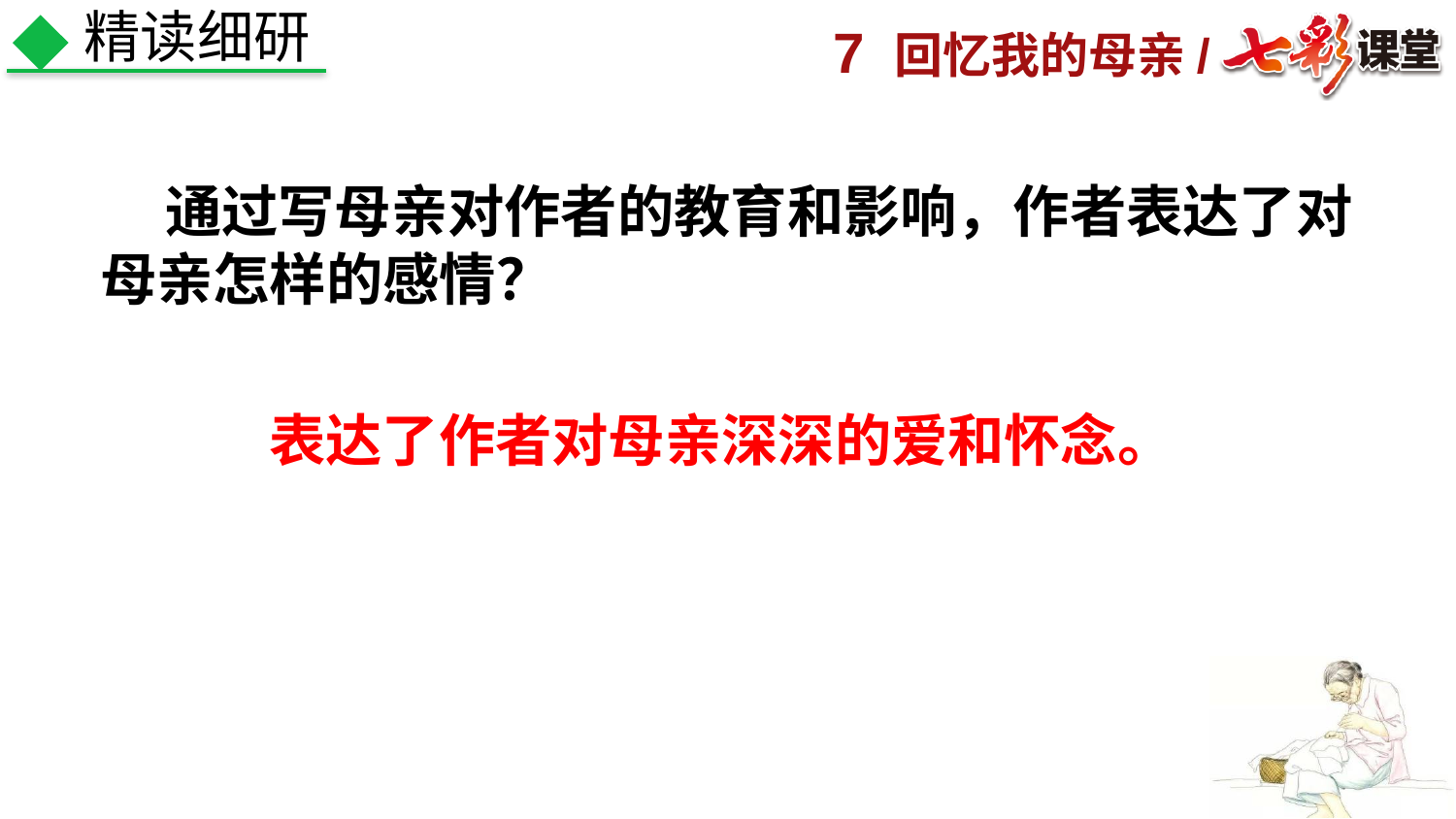

精读细研

    通过写母亲对作者的教育和影响，作者表达了对母亲怎样的感情？
表达了作者对母亲深深的爱和怀念。